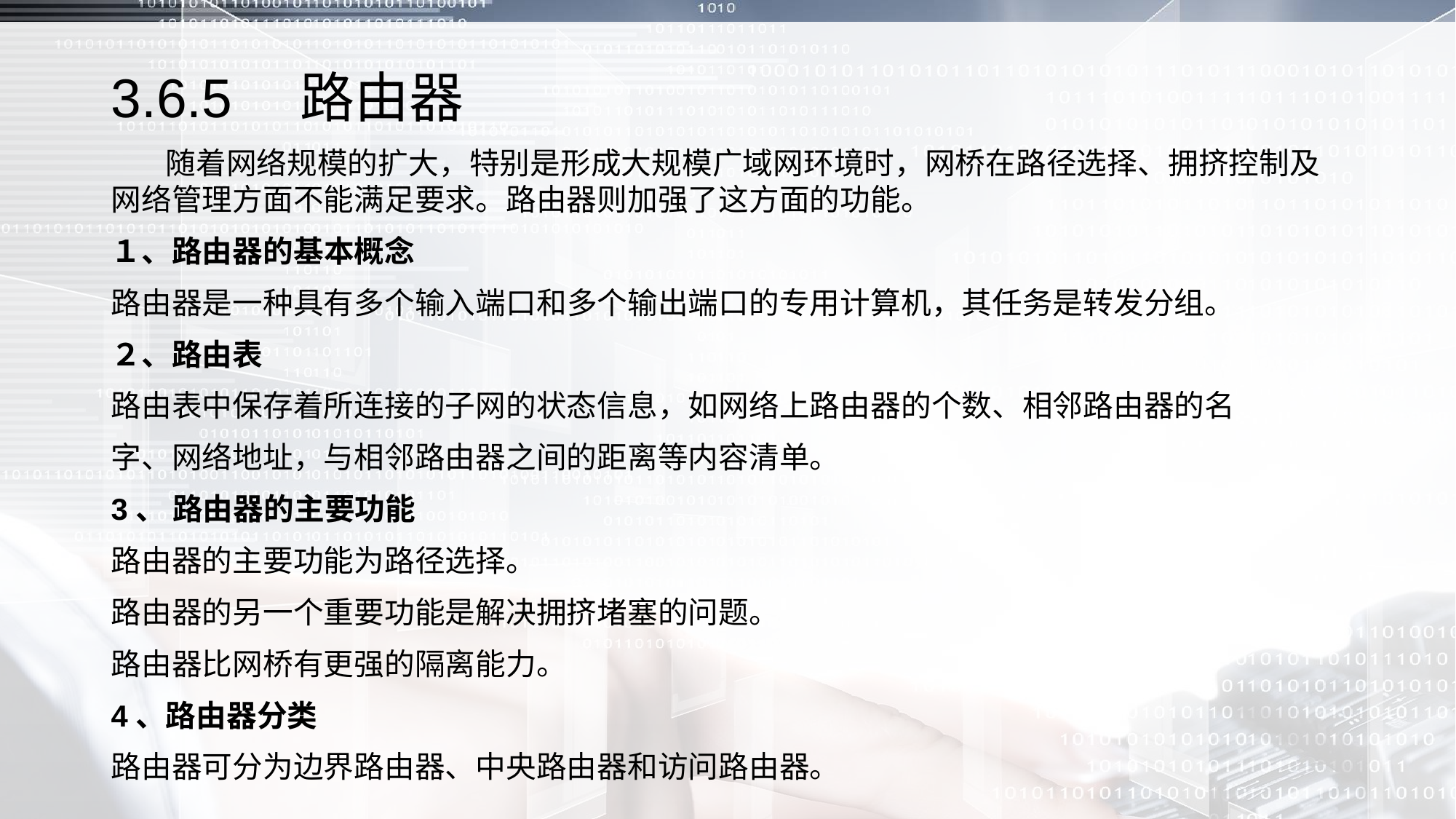

3.6.5　路由器
       随着网络规模的扩大，特别是形成大规模广域网环境时，网桥在路径选择、拥挤控制及网络管理方面不能满足要求。路由器则加强了这方面的功能。
１、路由器的基本概念
路由器是一种具有多个输入端口和多个输出端口的专用计算机，其任务是转发分组。
２、路由表
路由表中保存着所连接的子网的状态信息，如网络上路由器的个数、相邻路由器的名
字、网络地址，与相邻路由器之间的距离等内容清单。
3、 路由器的主要功能
路由器的主要功能为路径选择。
路由器的另一个重要功能是解决拥挤堵塞的问题。
路由器比网桥有更强的隔离能力。
4、路由器分类
路由器可分为边界路由器、中央路由器和访问路由器。